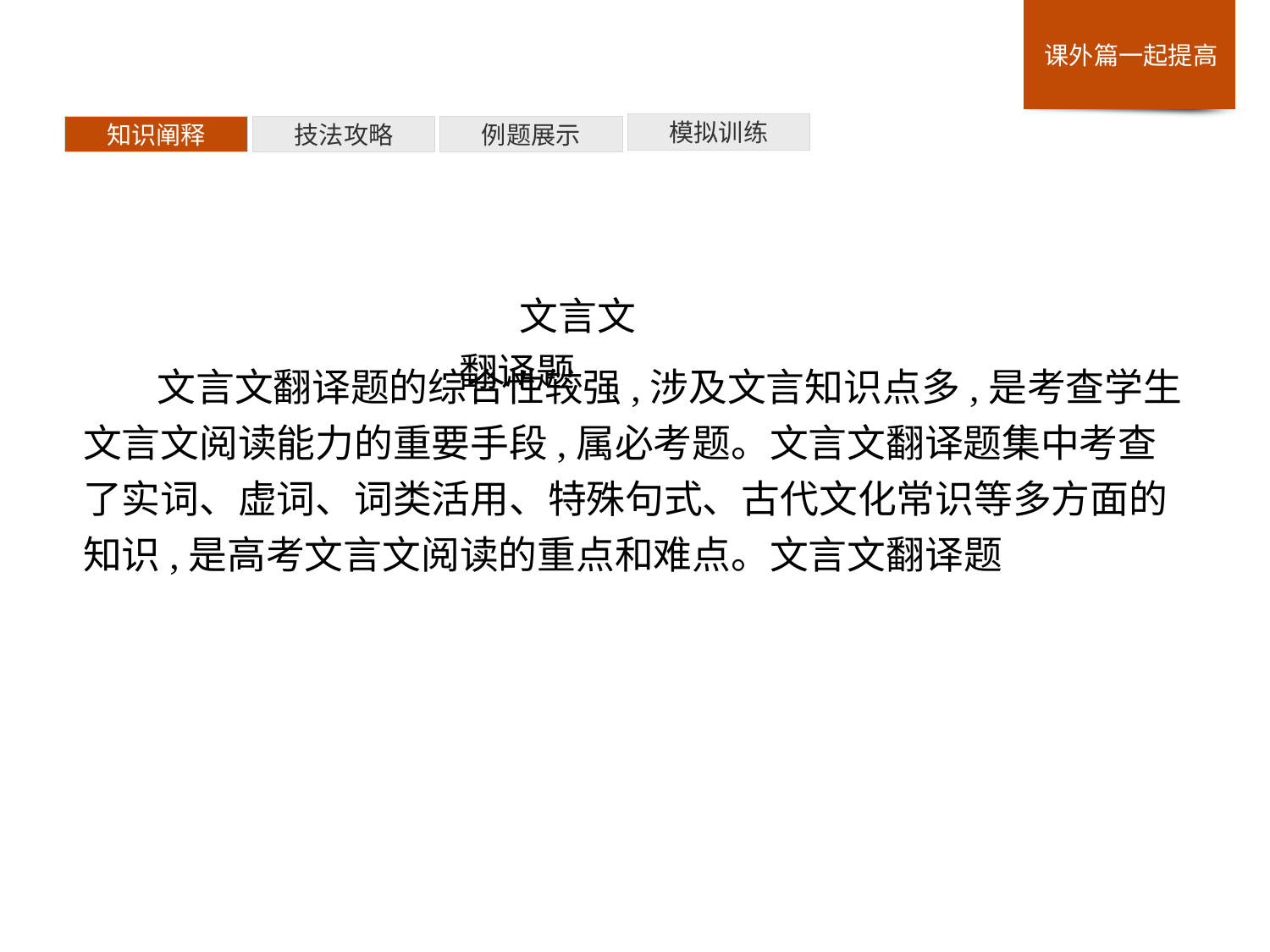

模拟训练
例题展示
技法攻略
知识阐释
文言文翻译题
文言文翻译题的综合性较强,涉及文言知识点多,是考查学生文言文阅读能力的重要手段,属必考题。文言文翻译题集中考查了实词、虚词、词类活用、特殊句式、古代文化常识等多方面的知识,是高考文言文阅读的重点和难点。文言文翻译题